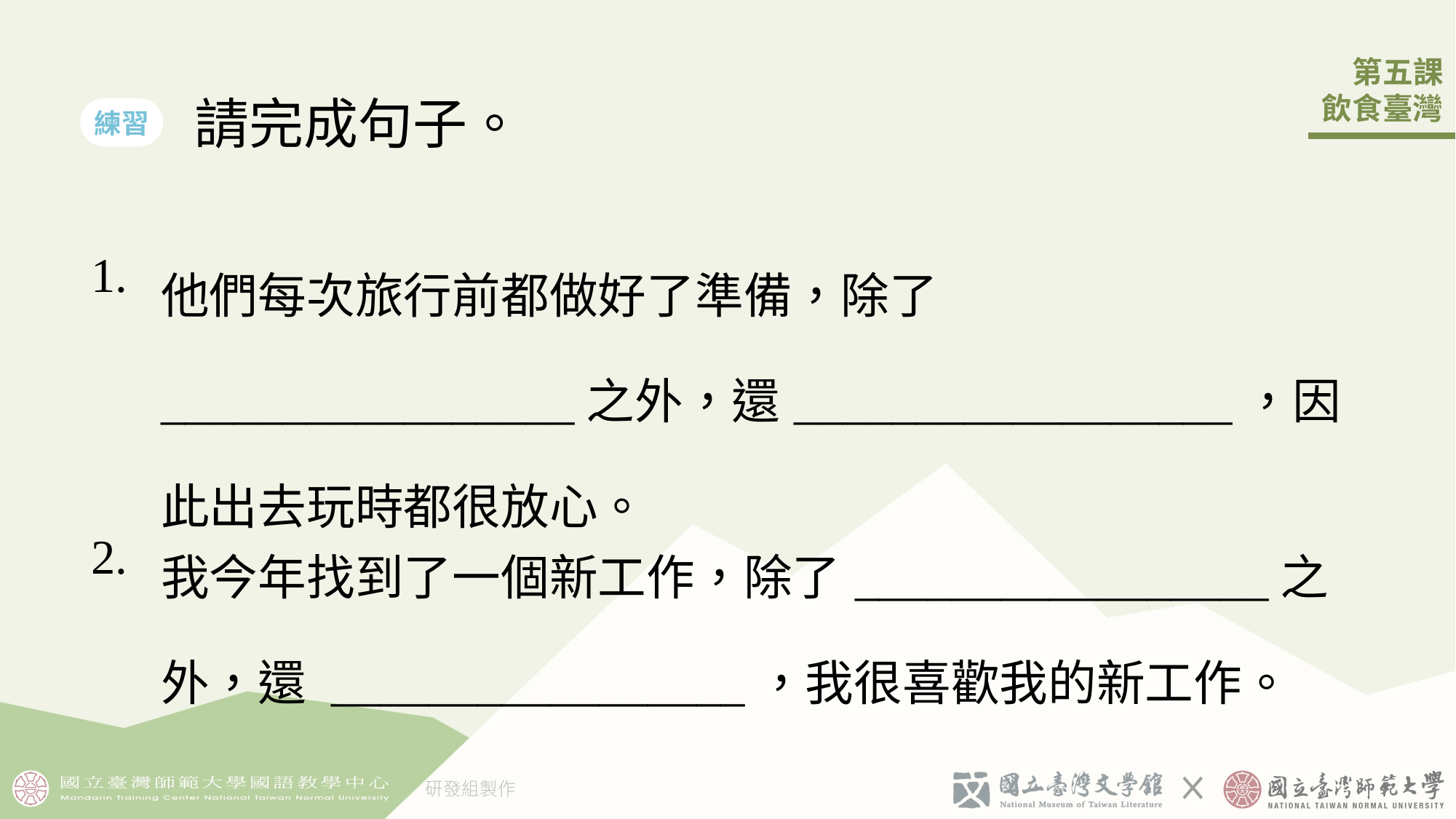

請完成句子。
練習
| 1. | 他們每次旅行前都做好了準備，除了 \_\_\_\_\_\_\_\_\_\_\_\_\_\_\_\_\_之外，還\_\_\_\_\_\_\_\_\_\_\_\_\_\_\_\_\_\_，因此出去玩時都很放心。 |
| --- | --- |
| 2. | 我今年找到了一󠇡個󠇡新工作，除了\_\_\_\_\_\_\_\_\_\_\_\_\_\_\_\_\_之外，還 \_\_\_\_\_\_\_\_\_\_\_\_\_\_\_\_\_，我很喜歡我的新工作。 |